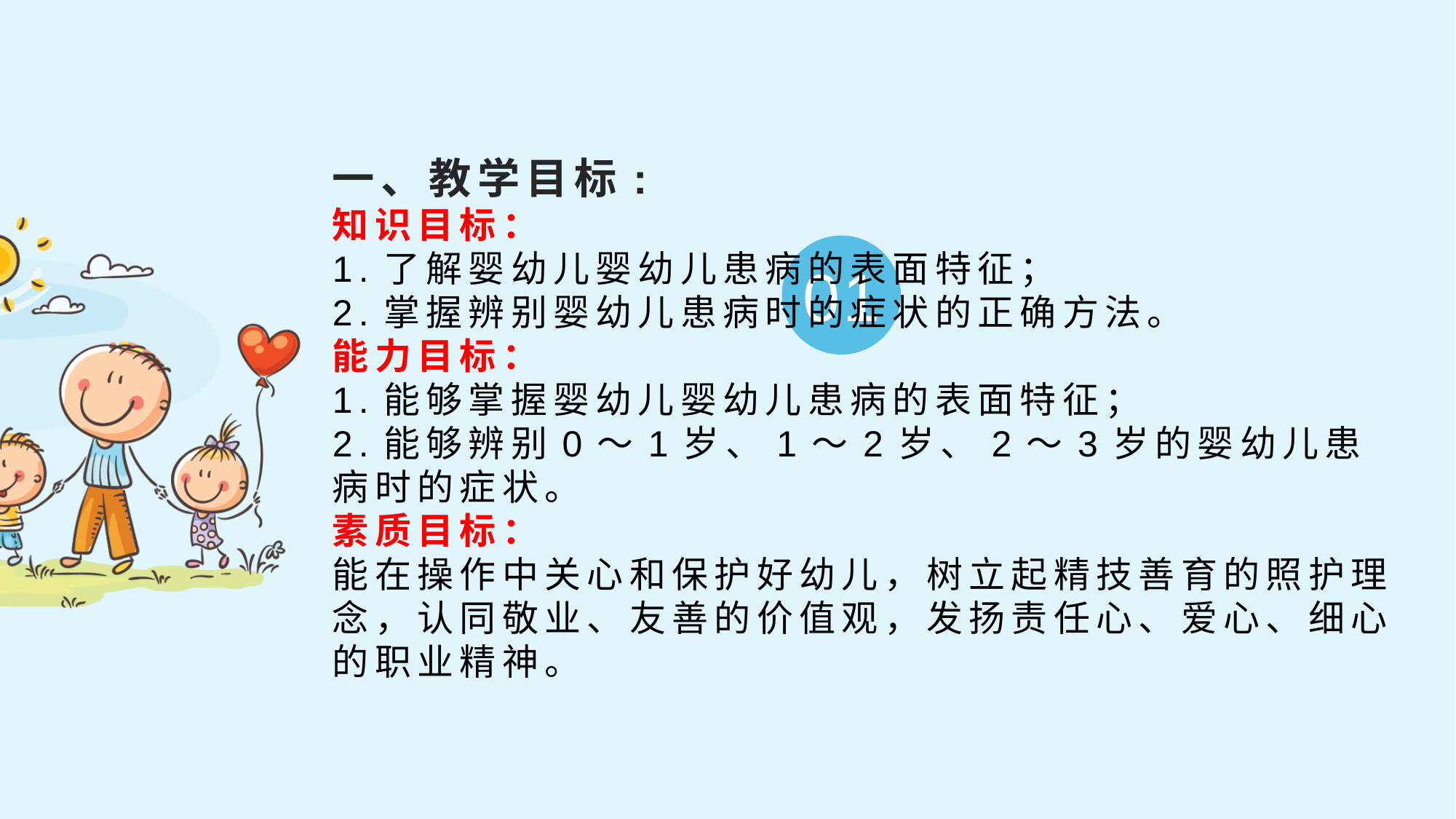

一、教学目标:
知识目标：
1.了解婴幼儿婴幼儿患病的表面特征；
2.掌握辨别婴幼儿患病时的症状的正确方法。
能力目标：
1.能够掌握婴幼儿婴幼儿患病的表面特征；
2.能够辨别0～1岁、1～2岁、2～3岁的婴幼儿患病时的症状。
素质目标：
能在操作中关心和保护好幼儿，树立起精技善育的照护理念，认同敬业、友善的价值观，发扬责任心、爱心、细心的职业精神。

01